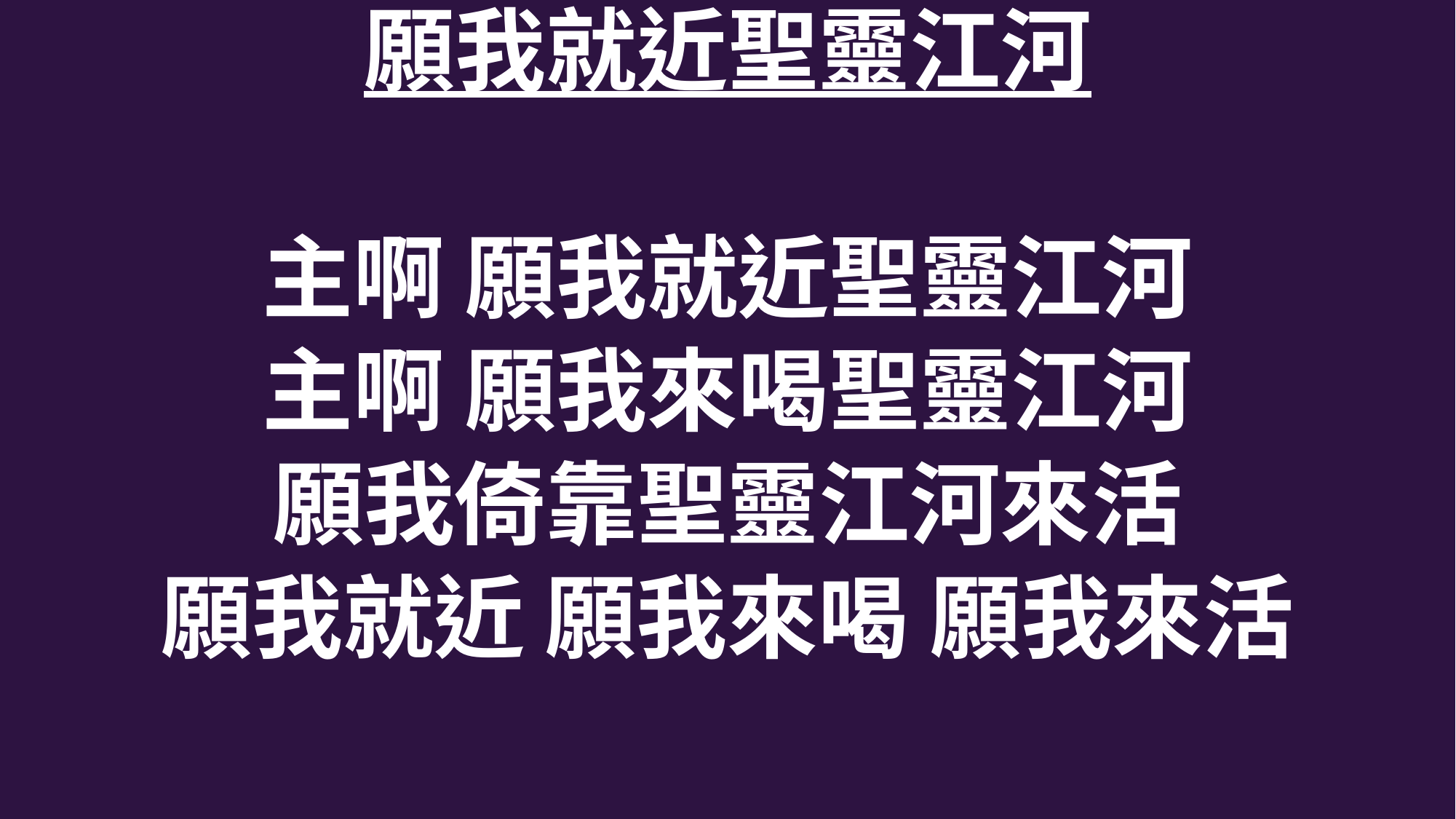

願我就近聖靈江河

主啊 願我就近聖靈江河
主啊 願我來喝聖靈江河
願我倚靠聖靈江河來活
願我就近 願我來喝 願我來活